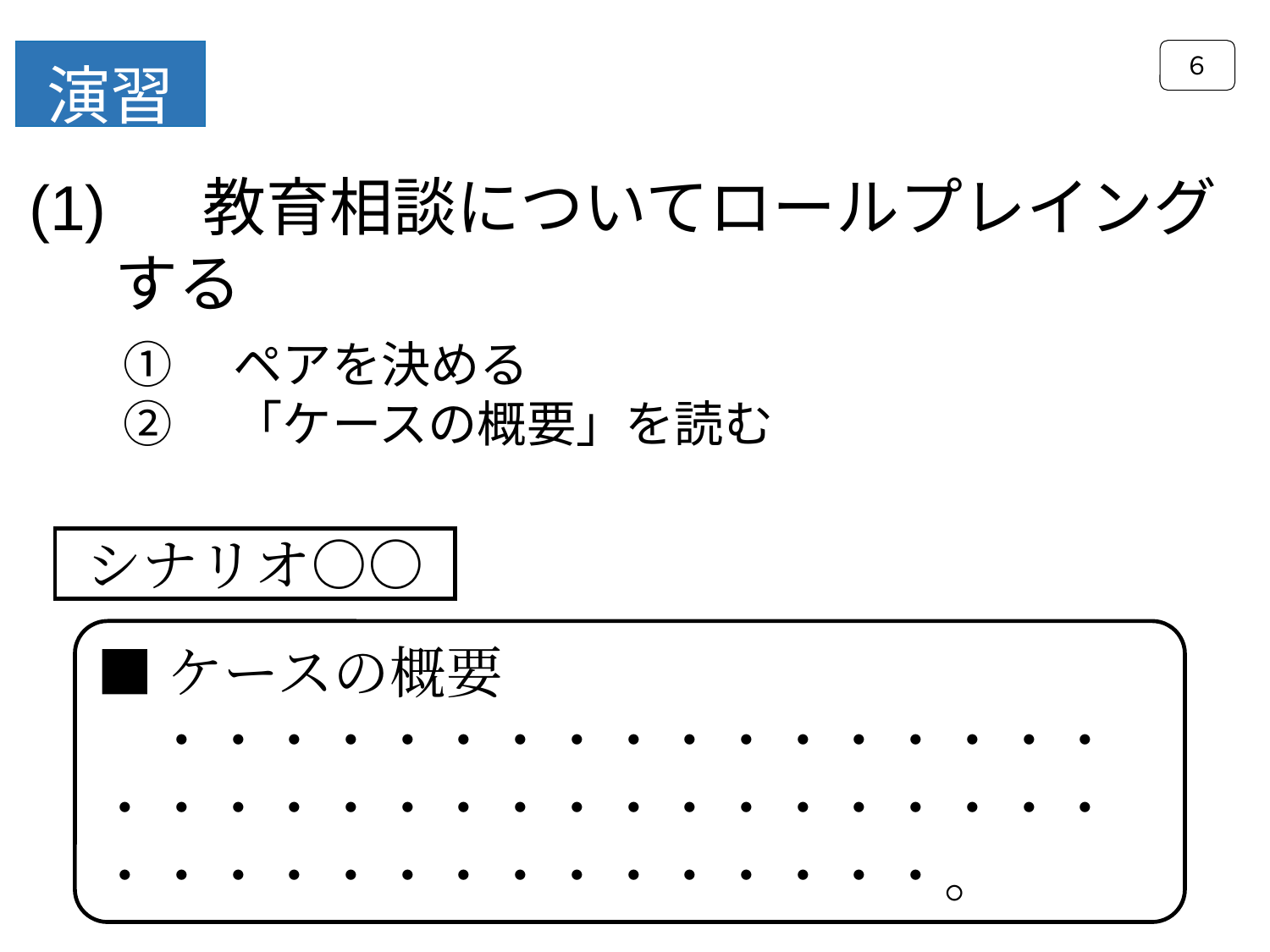

６
演習
(1) 　教育相談についてロールプレイング
     する
①　ペアを決める
②　「ケースの概要」を読む
シナリオ○○
■ケースの概要
　・・・・・・・・・・・・・・・・・・・・・・・・・・・・・・・・・・・・・・・・・・・・・・・・・・。